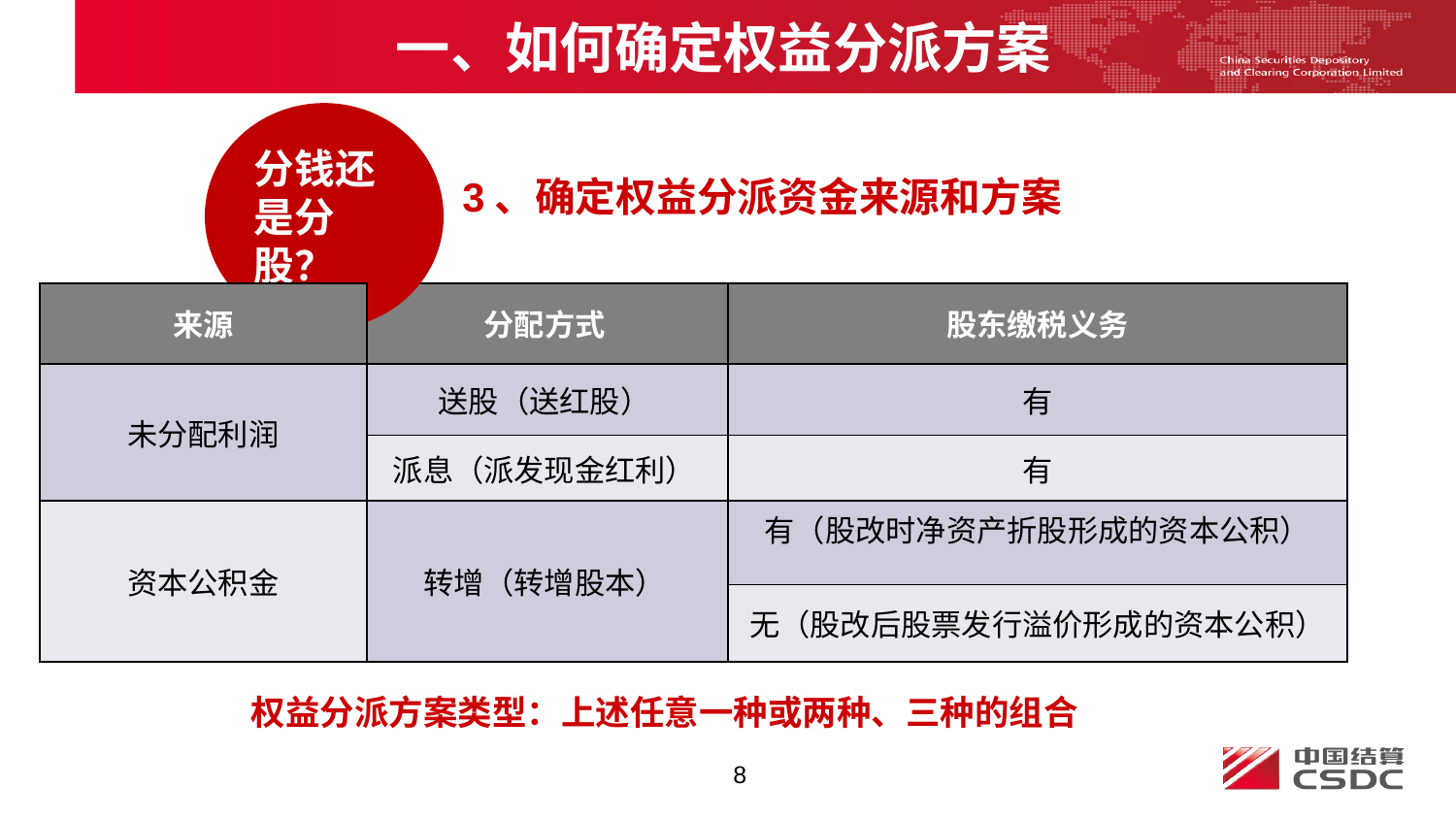

# 一、如何确定权益分派方案
分钱还是分股？
3、确定权益分派资金来源和方案
| 来源 |
| --- |
| 未分配利润 |
| 资本公积金 |
| 分配方式 | 股东缴税义务 |
| --- | --- |
| 送股（送红股） | 有 |
| 派息（派发现金红利） | 有 |
| 转增（转增股本） | 有（股改时净资产折股形成的资本公积） |
|  | 无（股改后股票发行溢价形成的资本公积） |
权益分派方案类型：上述任意一种或两种、三种的组合
8